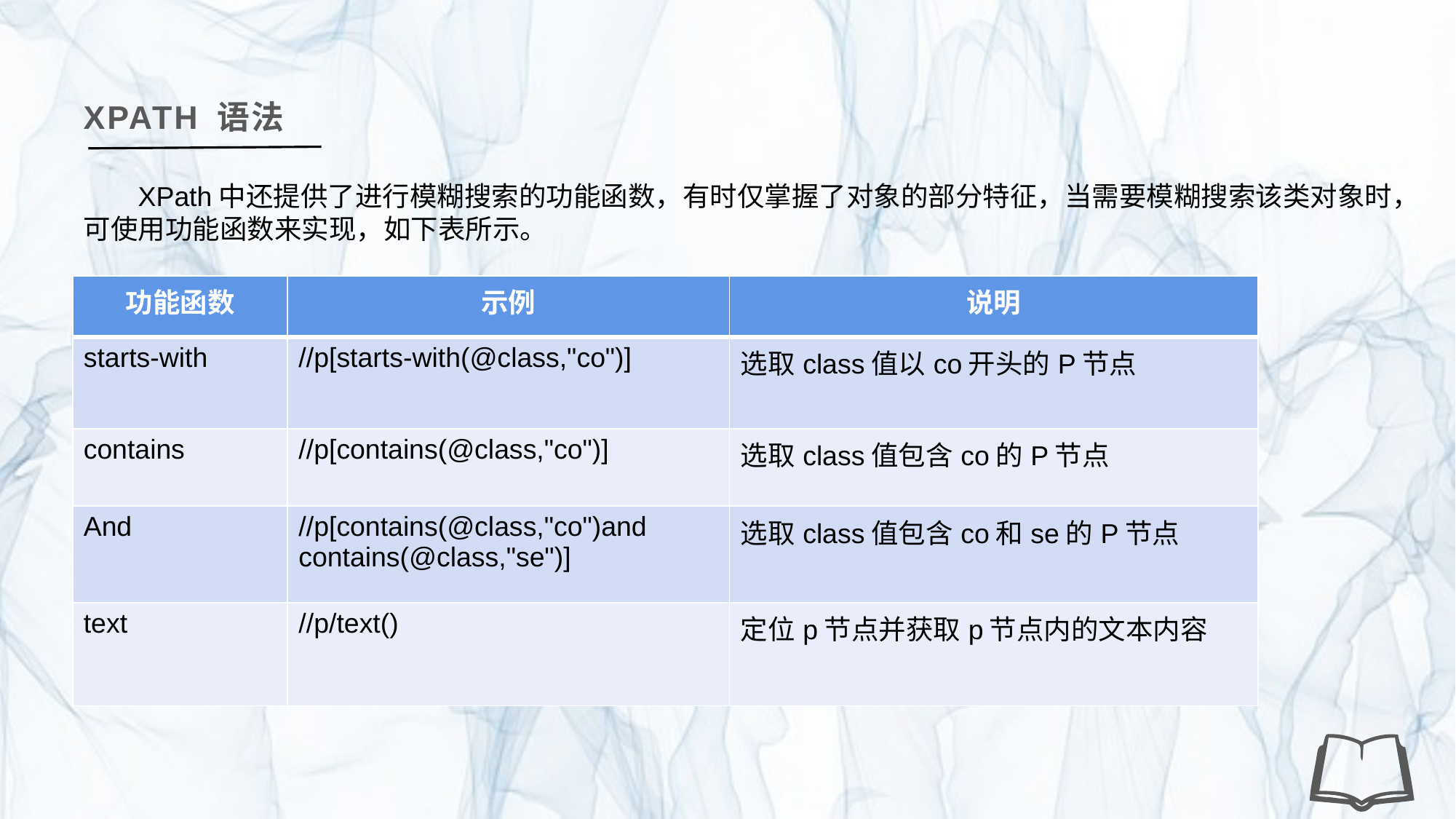

XPATH 语法
XPath中还提供了进行模糊搜索的功能函数，有时仅掌握了对象的部分特征，当需要模糊搜索该类对象时，可使用功能函数来实现，如下表所示。
| 功能函数 | 示例 | 说明 |
| --- | --- | --- |
| starts-with | //p[starts-with(@class,"co")] | 选取class值以co开头的P节点 |
| contains | //p[contains(@class,"co")] | 选取class值包含co的P节点 |
| And | //p[contains(@class,"co")and contains(@class,"se")] | 选取class值包含co和se的P节点 |
| text | //p/text() | 定位p节点并获取p节点内的文本内容 |

43